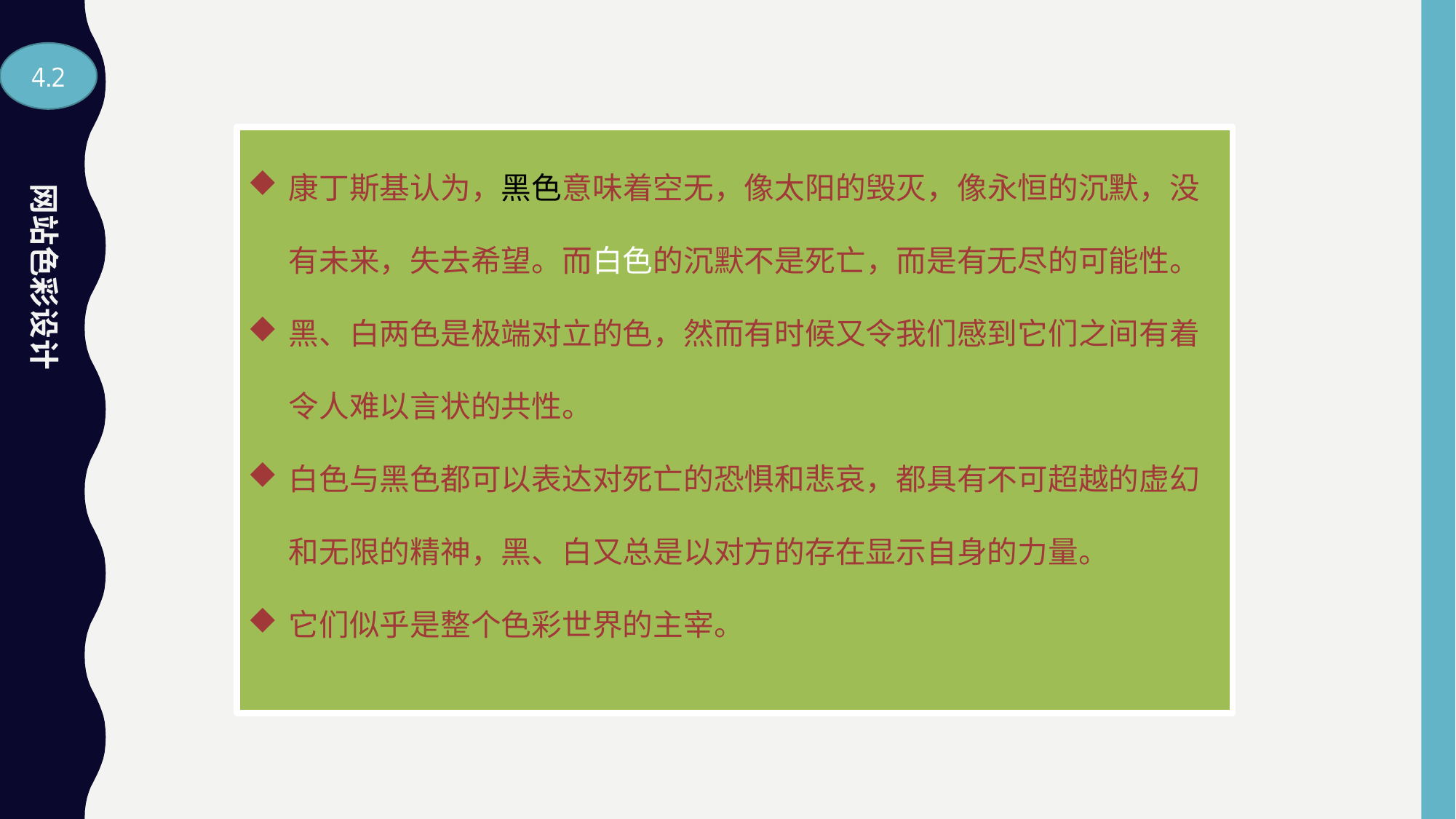

4.2
康丁斯基认为，黑色意味着空无，像太阳的毁灭，像永恒的沉默，没有未来，失去希望。而白色的沉默不是死亡，而是有无尽的可能性。
黑、白两色是极端对立的色，然而有时候又令我们感到它们之间有着令人难以言状的共性。
白色与黑色都可以表达对死亡的恐惧和悲哀，都具有不可超越的虚幻和无限的精神，黑、白又总是以对方的存在显示自身的力量。
它们似乎是整个色彩世界的主宰。

网站色彩设计